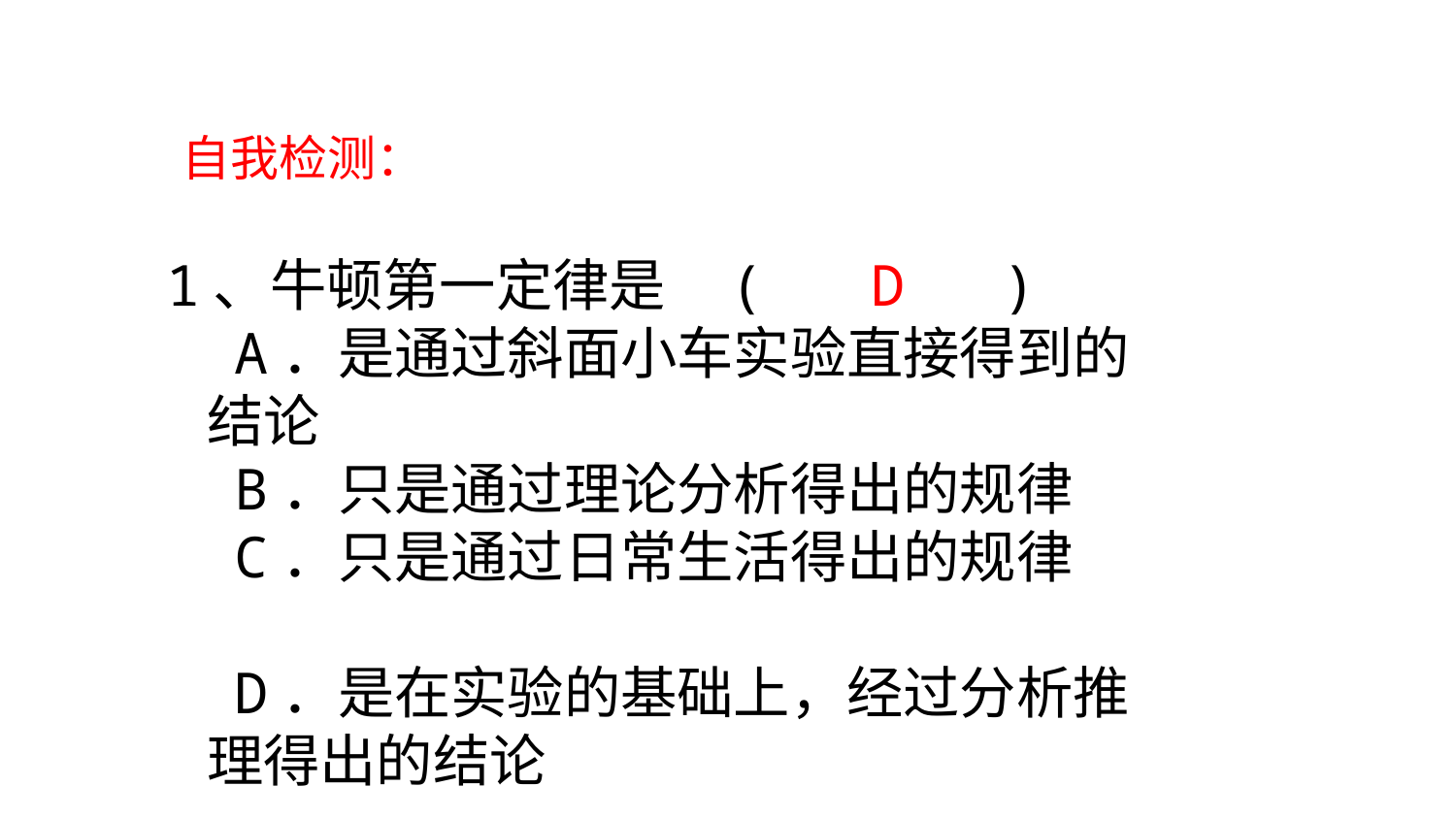

自我检测：
D
1、牛顿第一定律是    (       )
  A．是通过斜面小车实验直接得到的结论
  B．只是通过理论分析得出的规律
  C．只是通过日常生活得出的规律
  D．是在实验的基础上，经过分析推理得出的结论